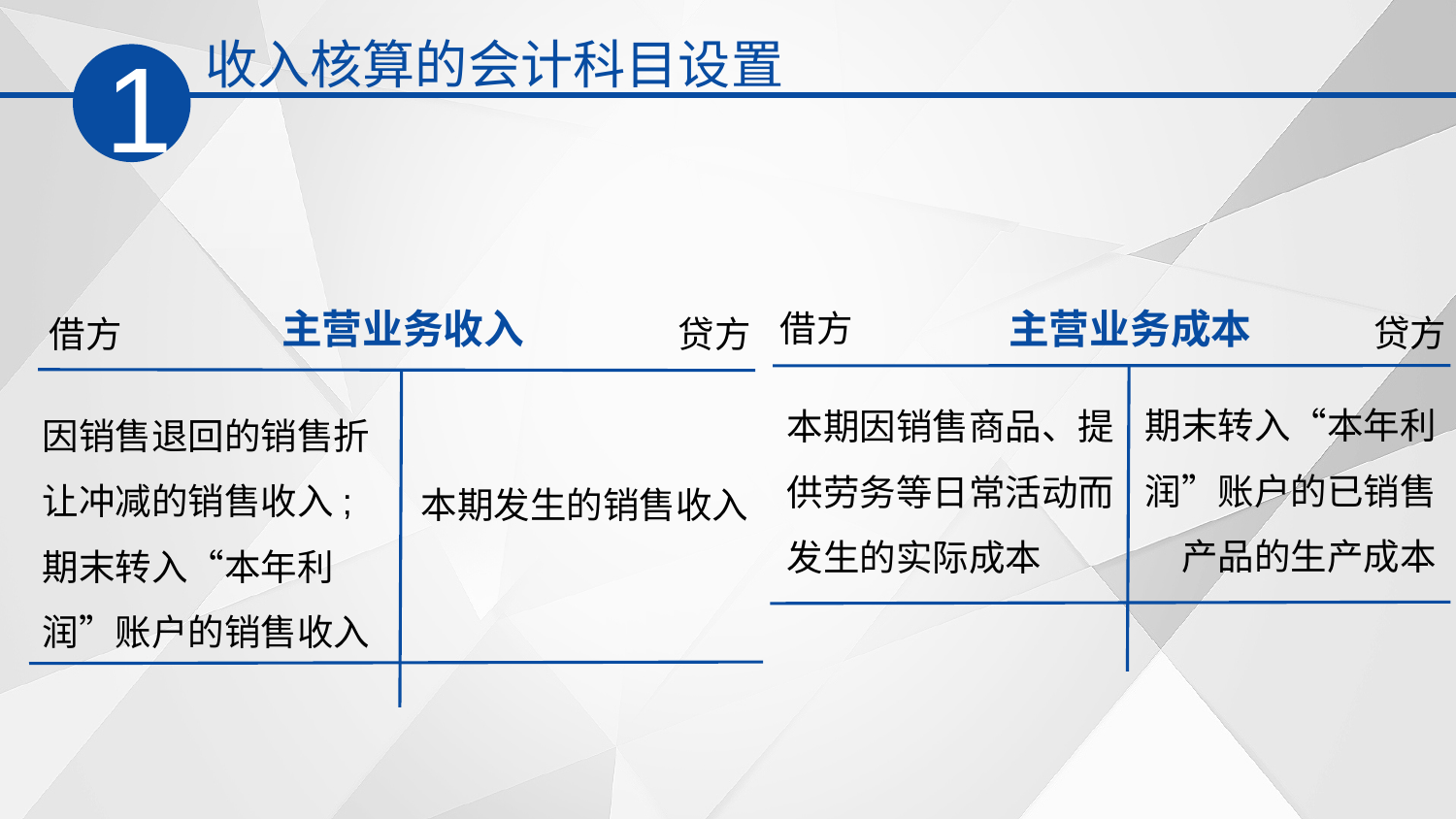

收入核算的会计科目设置
1

主营业务收入
借方
贷方
因销售退回的销售折让冲减的销售收入;
期末转入“本年利润”账户的销售收入
本期发生的销售收入
主营业务成本
借方
贷方
期末转入“本年利润”账户的已销售产品的生产成本
本期因销售商品、提供劳务等日常活动而发生的实际成本